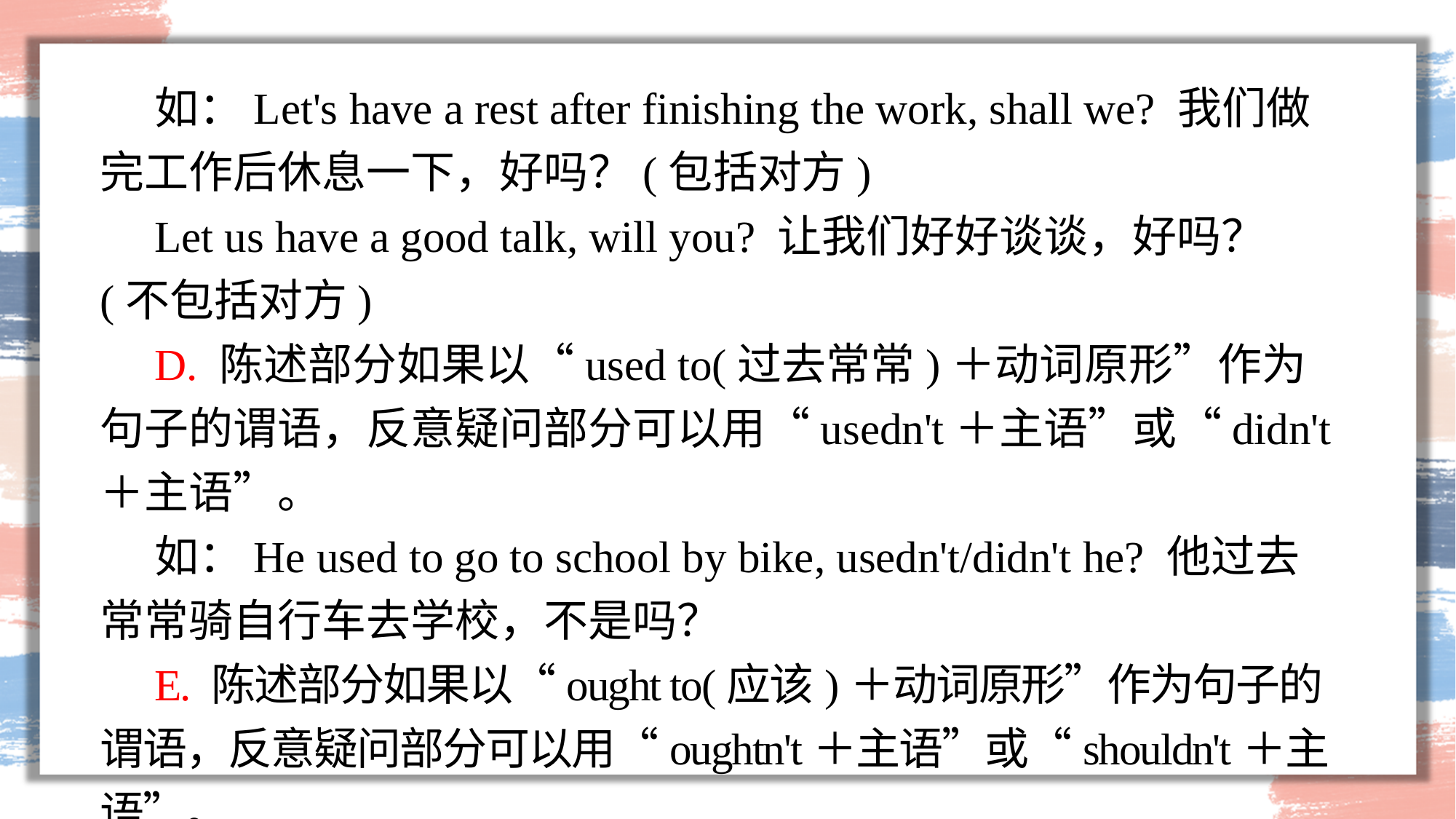

如：Let's have a rest after finishing the work, shall we? 我们做完工作后休息一下，好吗？(包括对方)
Let us have a good talk, will you? 让我们好好谈谈，好吗？(不包括对方)
D. 陈述部分如果以“used to(过去常常)＋动词原形”作为句子的谓语，反意疑问部分可以用“usedn't＋主语”或“didn't＋主语”。
如：He used to go to school by bike, usedn't/didn't he? 他过去常常骑自行车去学校，不是吗？
E. 陈述部分如果以“ought to(应该)＋动词原形”作为句子的谓语，反意疑问部分可以用“oughtn't＋主语”或“shouldn't＋主语”。